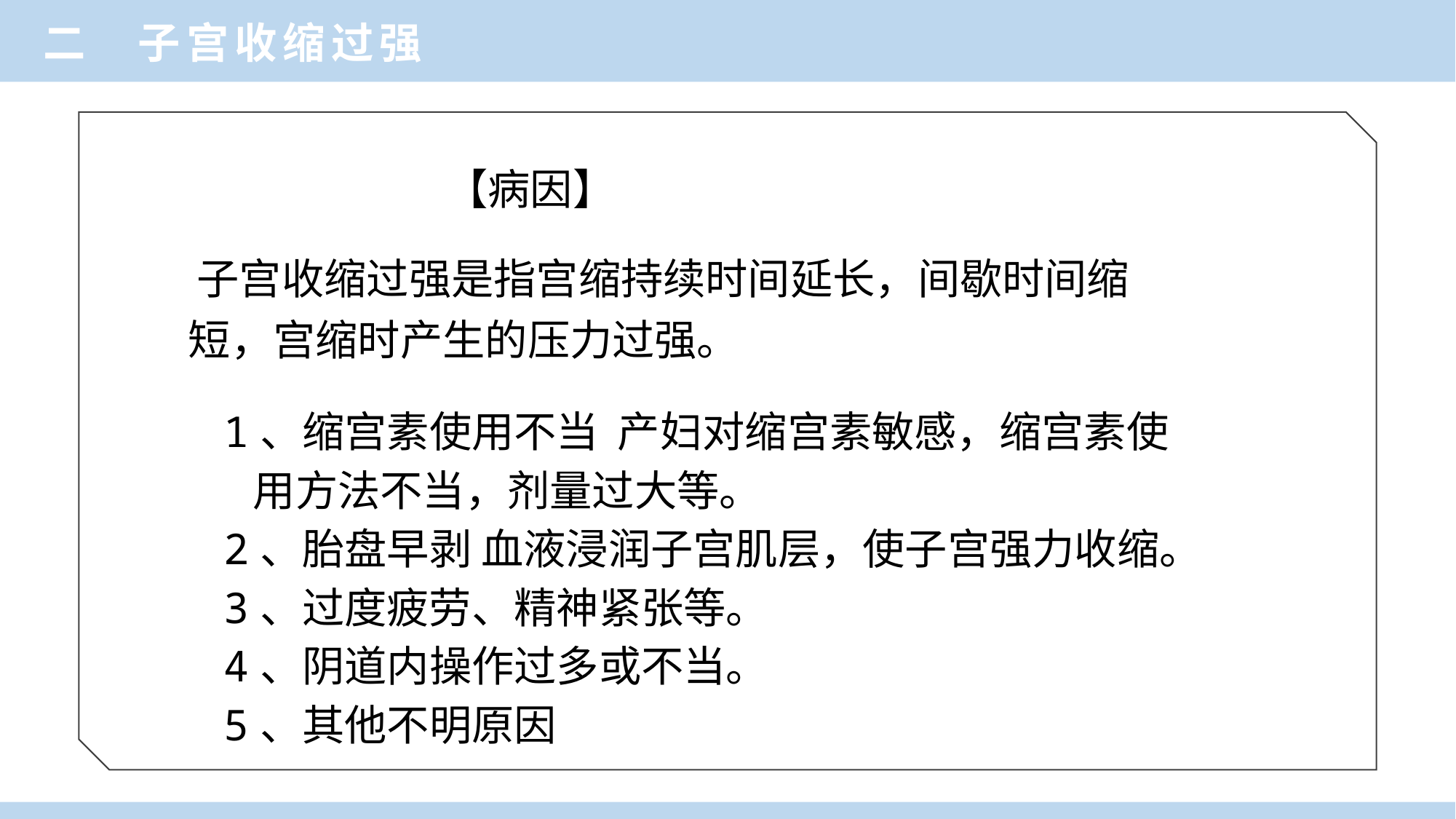

二   子宫收缩过强

【病因】
     子宫收缩过强是指宫缩持续时间延长，间歇时间缩短，宫缩时产生的压力过强。

1、缩宫素使用不当  产妇对缩宫素敏感，缩宫素使
  用方法不当，剂量过大等。
2、胎盘早剥 血液浸润子宫肌层，使子宫强力收缩。
3、过度疲劳、精神紧张等。
4、阴道内操作过多或不当。
5、其他不明原因